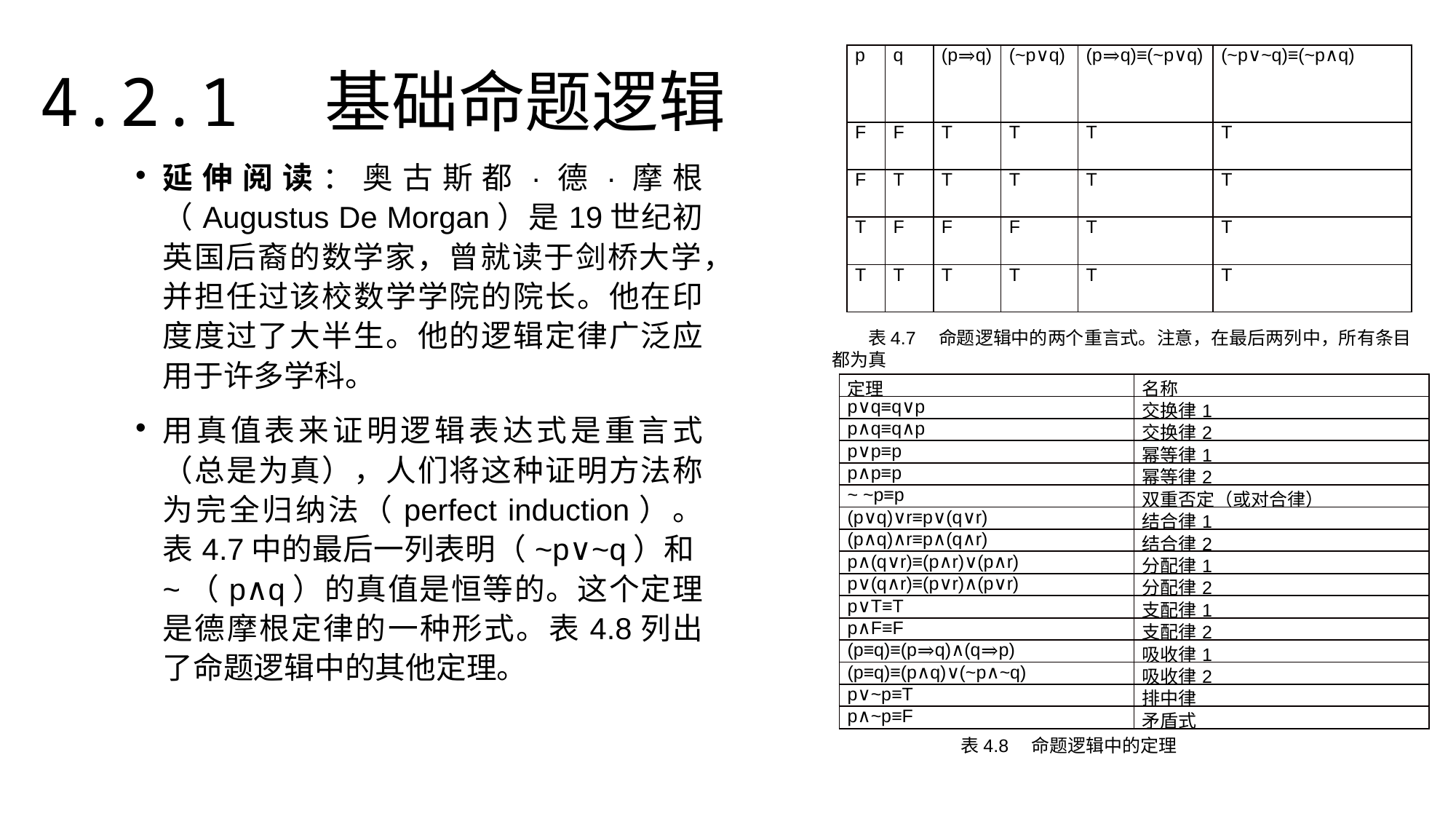

| p | q | (p⇒q) | (~p∨q) | (p⇒q)≡(~p∨q) | (~p∨~q)≡(~p∧q) |
| --- | --- | --- | --- | --- | --- |
| F | F | T | T | T | T |
| F | T | T | T | T | T |
| T | F | F | F | T | T |
| T | T | T | T | T | T |
4.2.1　基础命题逻辑

延伸阅读：奥古斯都·德·摩根（Augustus De Morgan）是19世纪初英国后裔的数学家，曾就读于剑桥大学，并担任过该校数学学院的院长。他在印度度过了大半生。他的逻辑定律广泛应用于许多学科。
用真值表来证明逻辑表达式是重言式（总是为真），人们将这种证明方法称为完全归纳法（perfect induction）。表4.7中的最后一列表明（~p∨~q）和~（p∧q）的真值是恒等的。这个定理是德摩根定律的一种形式。表4.8列出了命题逻辑中的其他定理。
表4.7　命题逻辑中的两个重言式。注意，在最后两列中，所有条目都为真
| 定理 | 名称 |
| --- | --- |
| p∨q≡q∨p | 交换律1 |
| p∧q≡q∧p | 交换律2 |
| p∨p≡p | 幂等律1 |
| p∧p≡p | 幂等律2 |
| ~ ~p≡p | 双重否定（或对合律） |
| (p∨q)∨r≡p∨(q∨r) | 结合律1 |
| (p∧q)∧r≡p∧(q∧r) | 结合律2 |
| p∧(q∨r)≡(p∧r)∨(p∧r) | 分配律1 |
| p∨(q∧r)≡(p∨r)∧(p∨r) | 分配律2 |
| p∨T≡T | 支配律1 |
| p∧F≡F | 支配律2 |
| (p≡q)≡(p⇒q)∧(q⇒p) | 吸收律1 |
| (p≡q)≡(p∧q)∨(~p∧~q) | 吸收律2 |
| p∨~p≡T | 排中律 |
| p∧~p≡F | 矛盾式 |
表4.8　命题逻辑中的定理